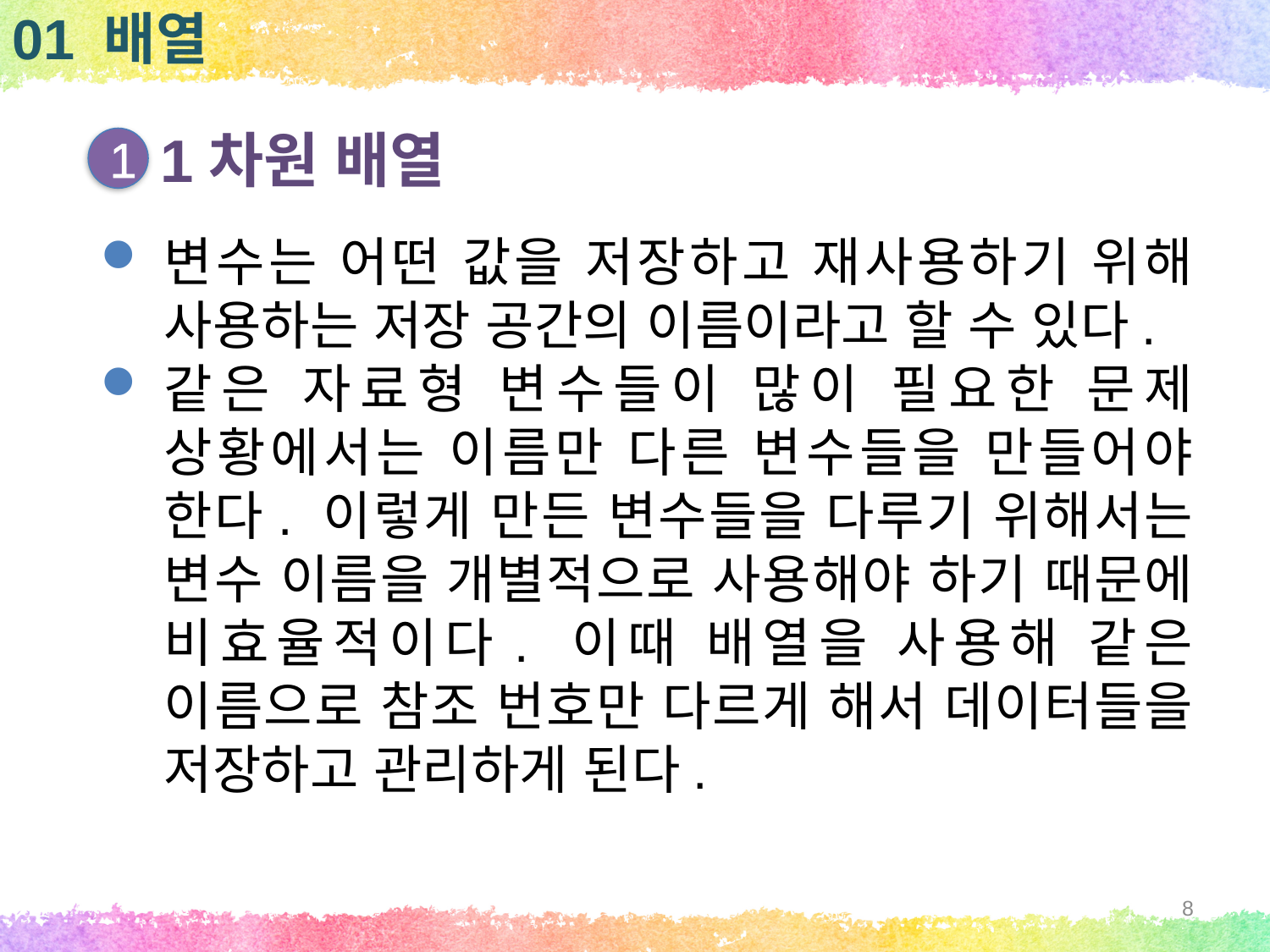

01 배열
1차원 배열
1
변수는 어떤 값을 저장하고 재사용하기 위해 사용하는 저장 공간의 이름이라고 할 수 있다.
같은 자료형 변수들이 많이 필요한 문제 상황에서는 이름만 다른 변수들을 만들어야 한다. 이렇게 만든 변수들을 다루기 위해서는 변수 이름을 개별적으로 사용해야 하기 때문에 비효율적이다. 이때 배열을 사용해 같은 이름으로 참조 번호만 다르게 해서 데이터들을 저장하고 관리하게 된다.
8